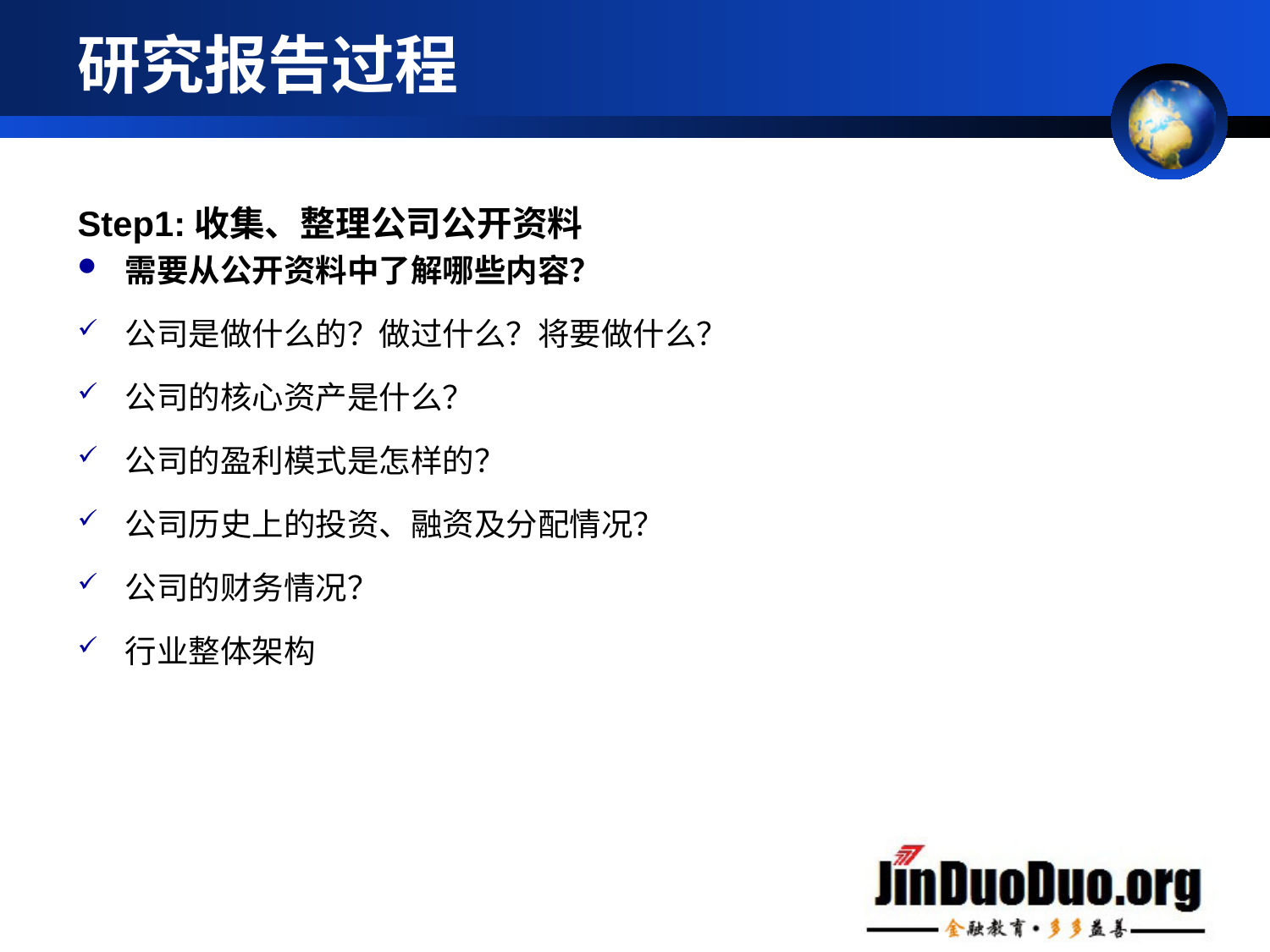

# 研究报告过程
Step1:收集、整理公司公开资料
需要从公开资料中了解哪些内容？
公司是做什么的？做过什么？将要做什么？
公司的核心资产是什么？
公司的盈利模式是怎样的？
公司历史上的投资、融资及分配情况？
公司的财务情况？
行业整体架构